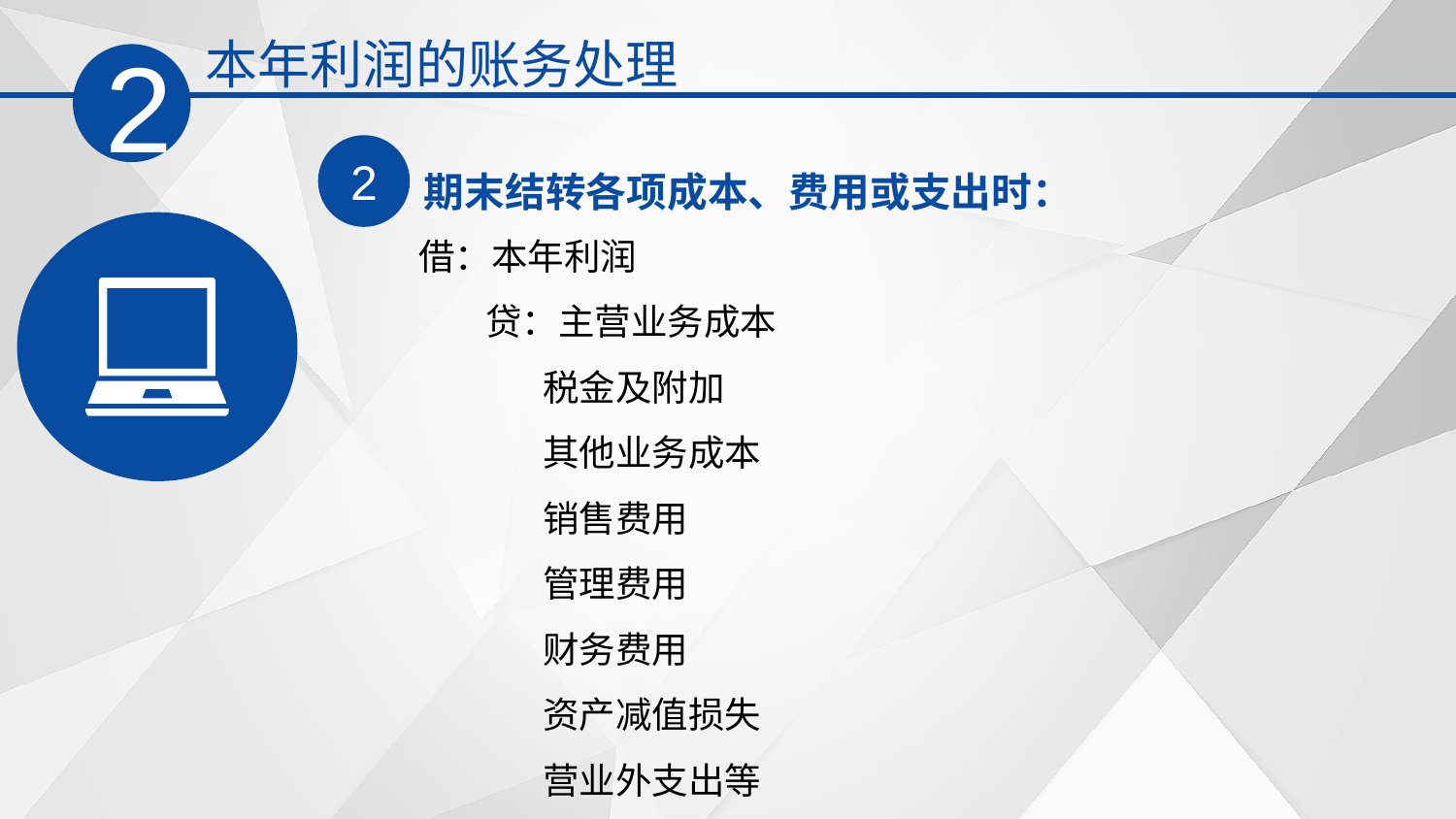

本年利润的账务处理
2

2
期末结转各项成本、费用或支出时：
借：本年利润
       贷：主营业务成本
              税金及附加
              其他业务成本
              销售费用
              管理费用
              财务费用
              资产减值损失
              营业外支出等